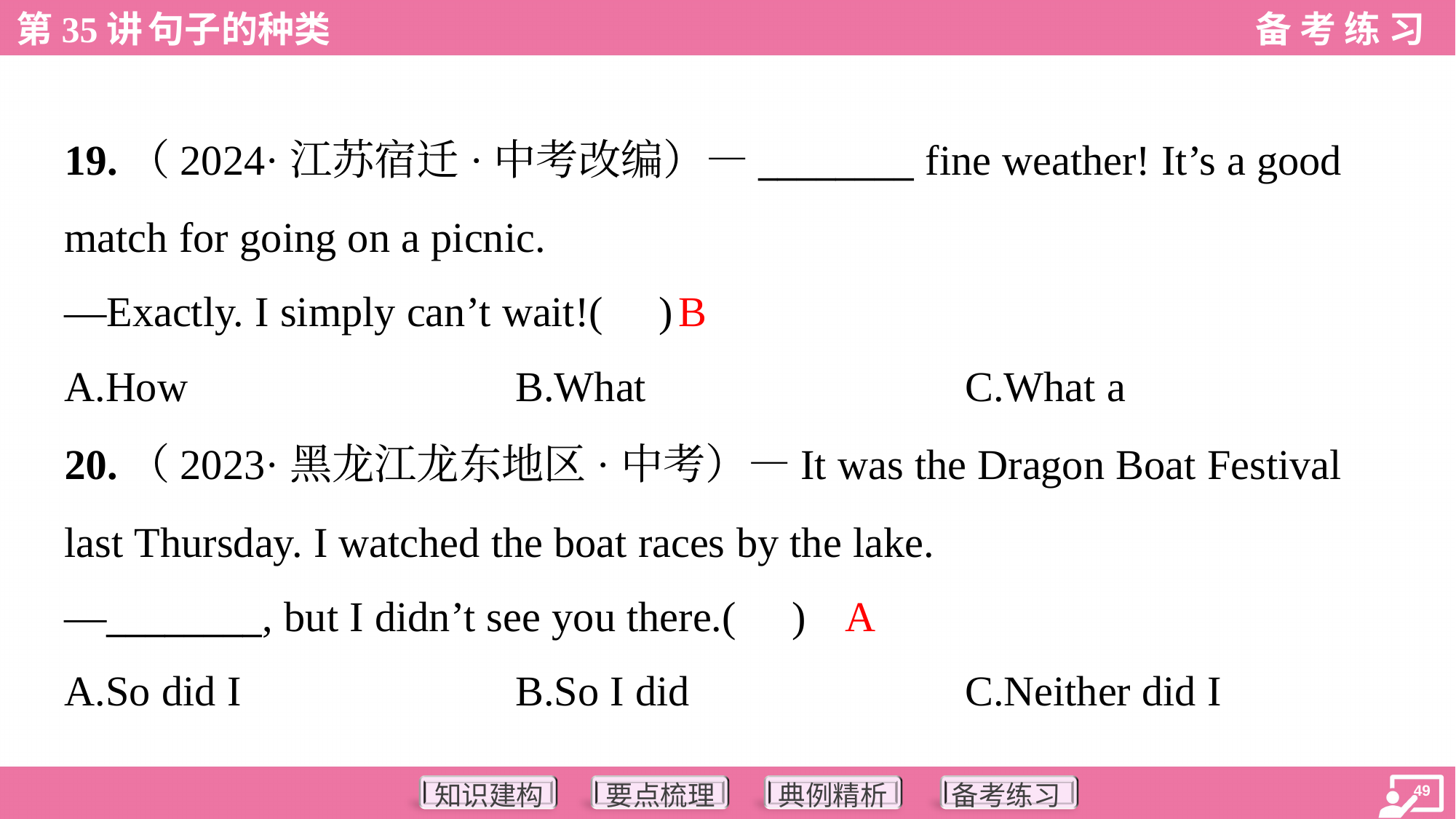

19.（2024·江苏宿迁·中考改编）—________ fine weather! It’s a good
match for going on a picnic.
—Exactly. I simply can’t wait!(     )
B
A.How	B.What	C.What a
20.（2023·黑龙江龙东地区·中考）—It was the Dragon Boat Festival
last Thursday. I watched the boat races by the lake.
—________, but I didn’t see you there.(     )
A
A.So did I	B.So I did	C.Neither did I